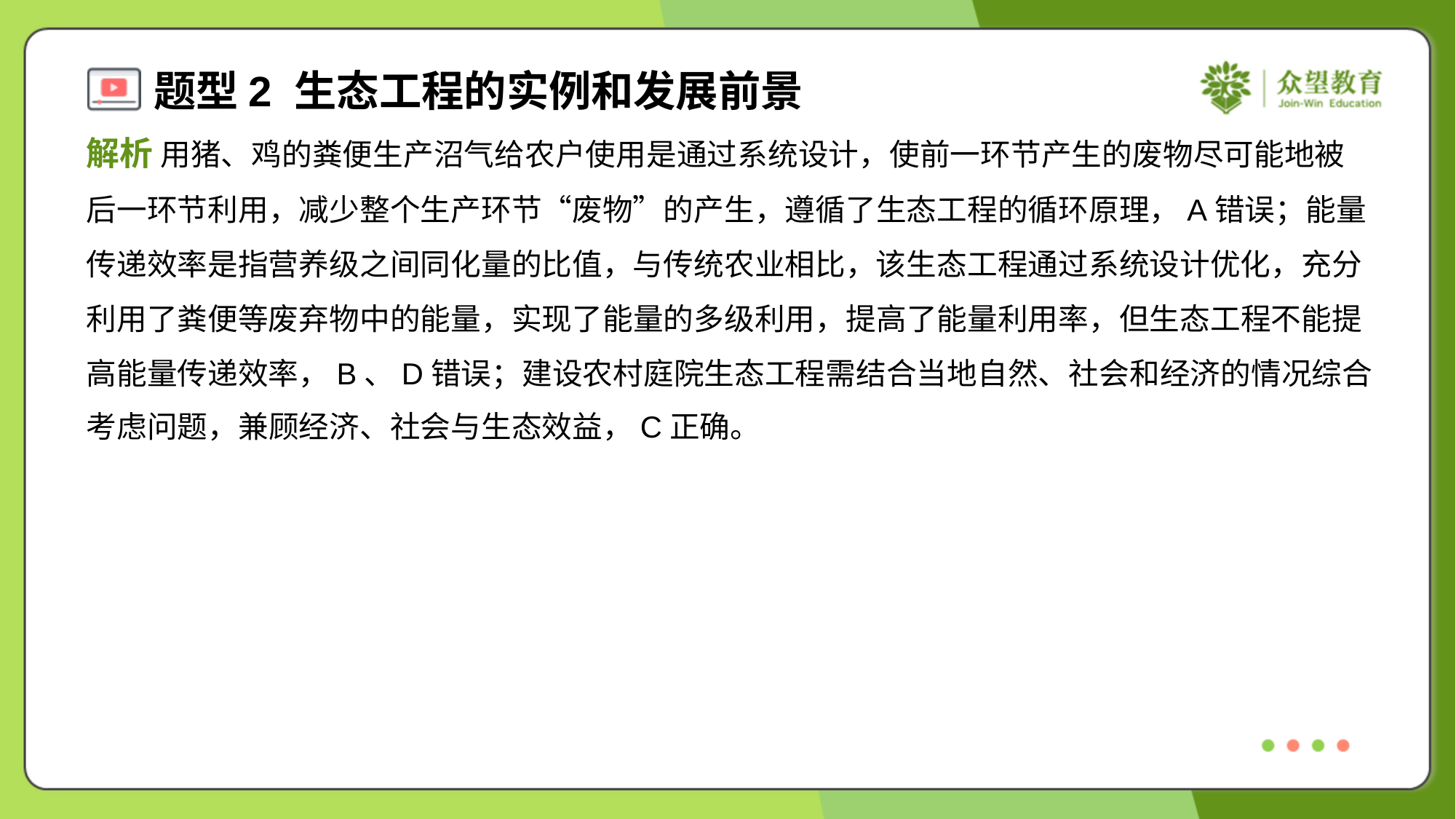

解析 用猪、鸡的粪便生产沼气给农户使用是通过系统设计，使前一环节产生的废物尽可能地被
后一环节利用，减少整个生产环节“废物”的产生，遵循了生态工程的循环原理，A错误；能量
传递效率是指营养级之间同化量的比值，与传统农业相比，该生态工程通过系统设计优化，充分
利用了粪便等废弃物中的能量，实现了能量的多级利用，提高了能量利用率，但生态工程不能提
高能量传递效率，B、D错误；建设农村庭院生态工程需结合当地自然、社会和经济的情况综合
考虑问题，兼顾经济、社会与生态效益，C正确。